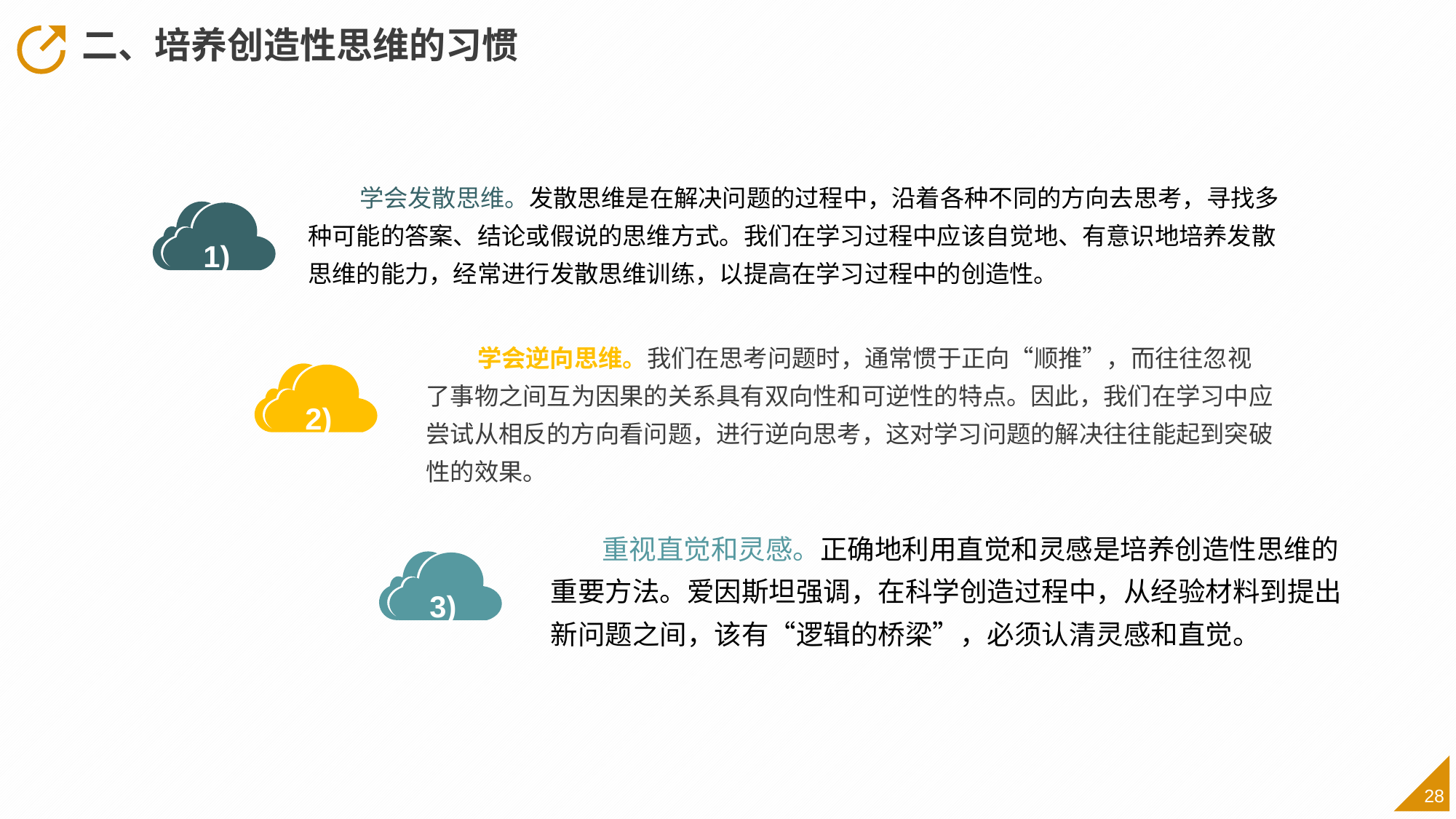

二、培养创造性思维的习惯

学会发散思维。发散思维是在解决问题的过程中，沿着各种不同的方向去思考，寻找多种可能的答案、结论或假说的思维方式。我们在学习过程中应该自觉地、有意识地培养发散思维的能力，经常进行发散思维训练，以提高在学习过程中的创造性。
1)
学会逆向思维。我们在思考问题时，通常惯于正向“顺推”，而往往忽视了事物之间互为因果的关系具有双向性和可逆性的特点。因此，我们在学习中应尝试从相反的方向看问题，进行逆向思考，这对学习问题的解决往往能起到突破性的效果。
2)
重视直觉和灵感。正确地利用直觉和灵感是培养创造性思维的重要方法。爱因斯坦强调，在科学创造过程中，从经验材料到提出新问题之间，该有“逻辑的桥梁”，必须认清灵感和直觉。
3)